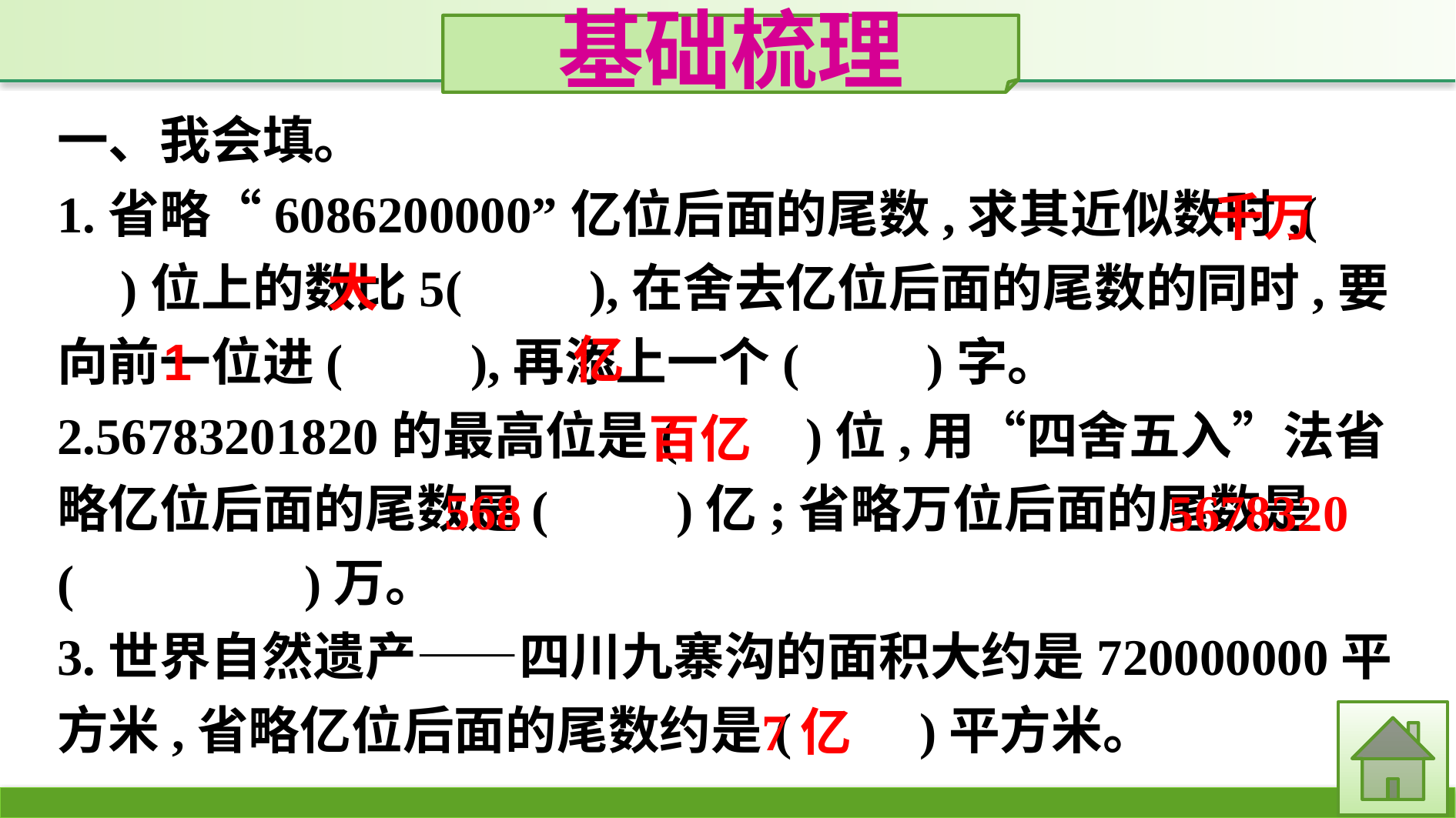

基础梳理
一、我会填。
1.省略“6086200000”亿位后面的尾数,求其近似数时,(　　)位上的数比5(　　),在舍去亿位后面的尾数的同时,要向前一位进(　　),再添上一个(　　)字。
2.56783201820的最高位是(　　)位,用“四舍五入”法省略亿位后面的尾数是(　　)亿;省略万位后面的尾数是(　　　　)万。
3.世界自然遗产——四川九寨沟的面积大约是720000000平方米,省略亿位后面的尾数约是(　　)平方米。
千万
大
亿
1
百亿
568
5678320
7亿